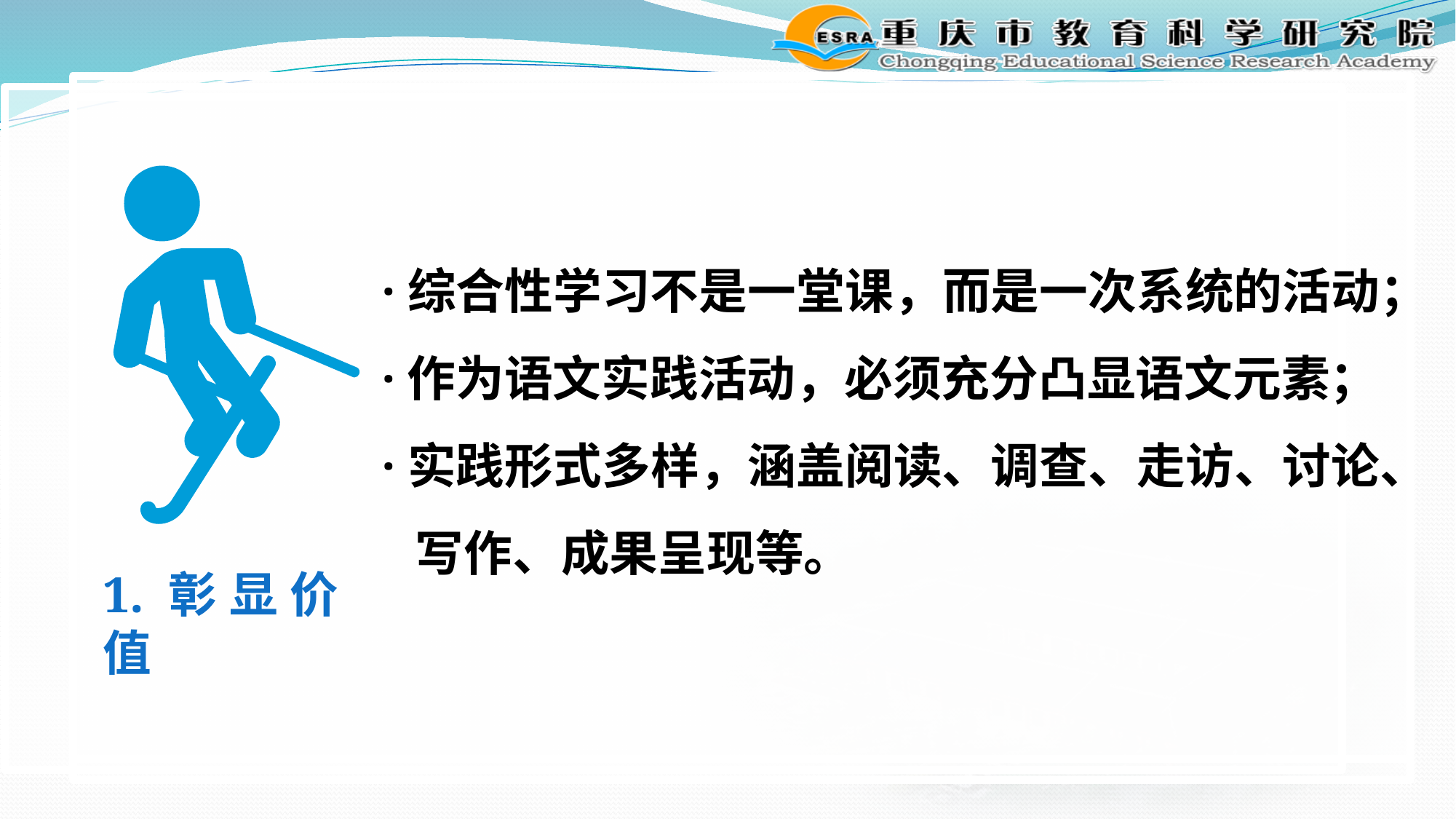

·综合性学习不是一堂课，而是一次系统的活动；
·作为语文实践活动，必须充分凸显语文元素；
·实践形式多样，涵盖阅读、调查、走访、讨论、
  写作、成果呈现等。
1.彰显价值